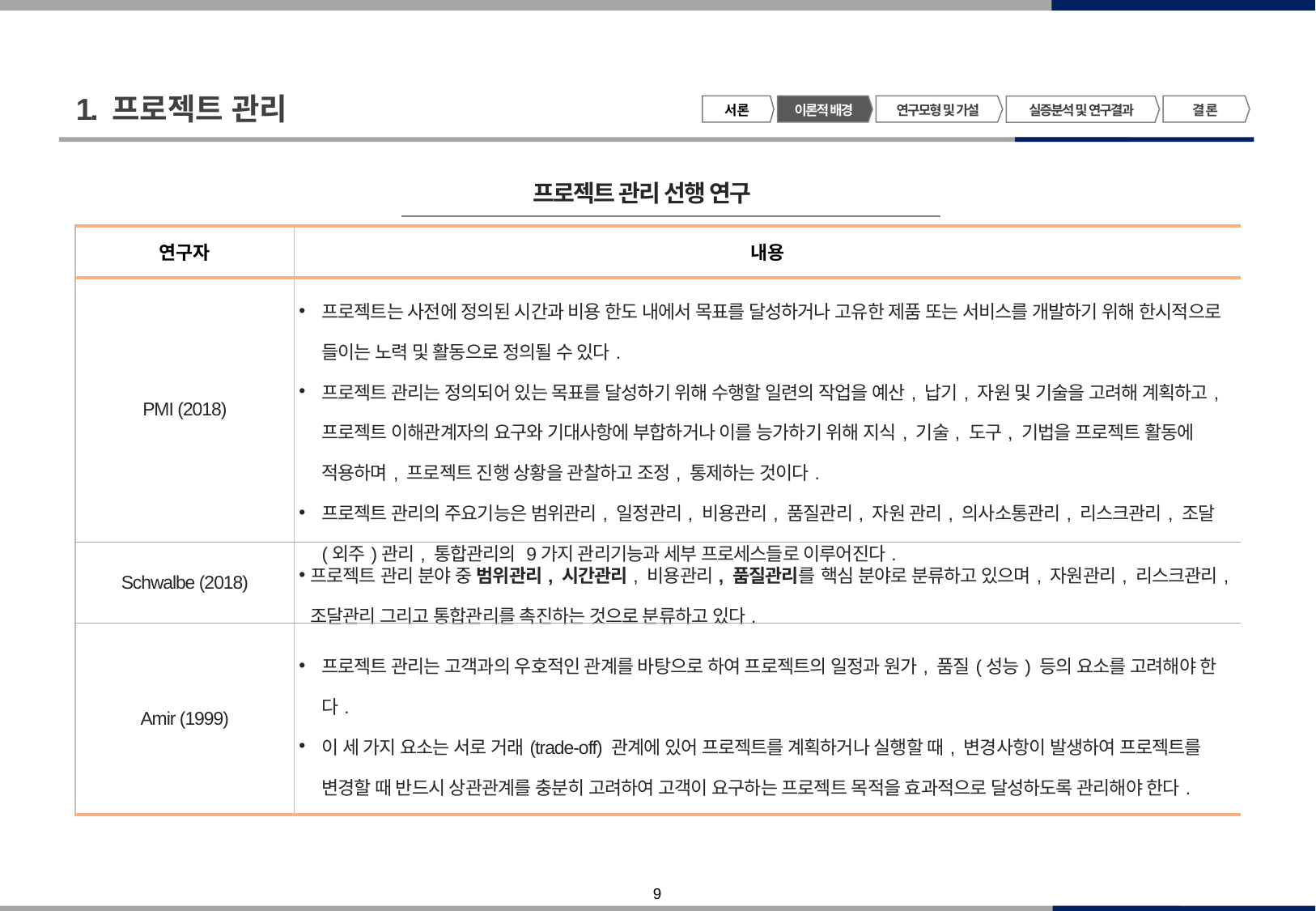

1. 프로젝트 관리
서  론
이론적 배경
연구모형 및 가설
결 론
실증분석 및 연구결과
프로젝트 관리 선행 연구
| 연구자 | 내용 |
| --- | --- |
| PMI (2018) | 프로젝트는 사전에 정의된 시간과 비용 한도 내에서 목표를 달성하거나 고유한 제품 또는 서비스를 개발하기 위해 한시적으로 들이는 노력 및 활동으로 정의될 수 있다. 프로젝트 관리는 정의되어 있는 목표를 달성하기 위해 수행할 일련의 작업을 예산, 납기, 자원 및 기술을 고려해 계획하고, 프로젝트 이해관계자의 요구와 기대사항에 부합하거나 이를 능가하기 위해 지식, 기술, 도구, 기법을 프로젝트 활동에 적용하며, 프로젝트 진행 상황을 관찰하고 조정, 통제하는 것이다. 프로젝트 관리의 주요기능은 범위관리, 일정관리, 비용관리, 품질관리, 자원 관리, 의사소통관리, 리스크관리, 조달(외주)관리, 통합관리의 9가지 관리기능과 세부 프로세스들로 이루어진다. |
| Schwalbe (2018) | 프로젝트 관리 분야 중 범위관리, 시간관리, 비용관리, 품질관리를 핵심 분야로 분류하고 있으며, 자원관리, 리스크관리, 조달관리 그리고 통합관리를 촉진하는 것으로 분류하고 있다. |
| Amir (1999) | 프로젝트 관리는 고객과의 우호적인 관계를 바탕으로 하여 프로젝트의 일정과 원가, 품질(성능) 등의 요소를 고려해야 한다. 이 세 가지 요소는 서로 거래(trade-off) 관계에 있어 프로젝트를 계획하거나 실행할 때, 변경사항이 발생하여 프로젝트를 변경할 때 반드시 상관관계를 충분히 고려하여 고객이 요구하는 프로젝트 목적을 효과적으로 달성하도록 관리해야 한다. |